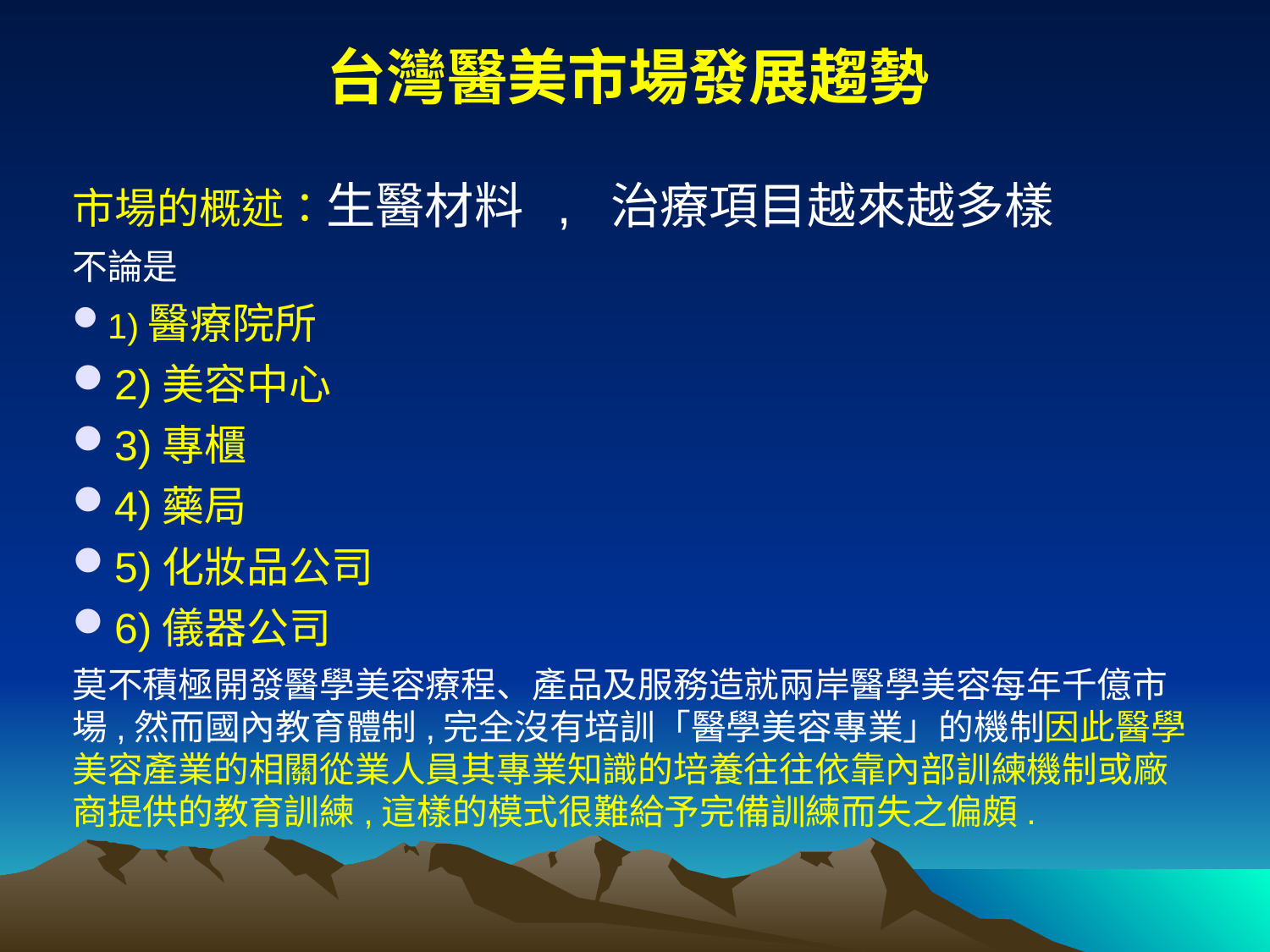

台灣醫美市場發展趨勢
市場的概述：生醫材料  ,  治療項目越來越多樣
不論是
1)醫療院所
2)美容中心
3)專櫃
4)藥局
5)化妝品公司
6)儀器公司
莫不積極開發醫學美容療程、產品及服務造就兩岸醫學美容每年千億市場,然而國內教育體制,完全沒有培訓「醫學美容專業」的機制因此醫學美容產業的相關從業人員其專業知識的培養往往依靠內部訓練機制或廠商提供的教育訓練,這樣的模式很難給予完備訓練而失之偏頗.